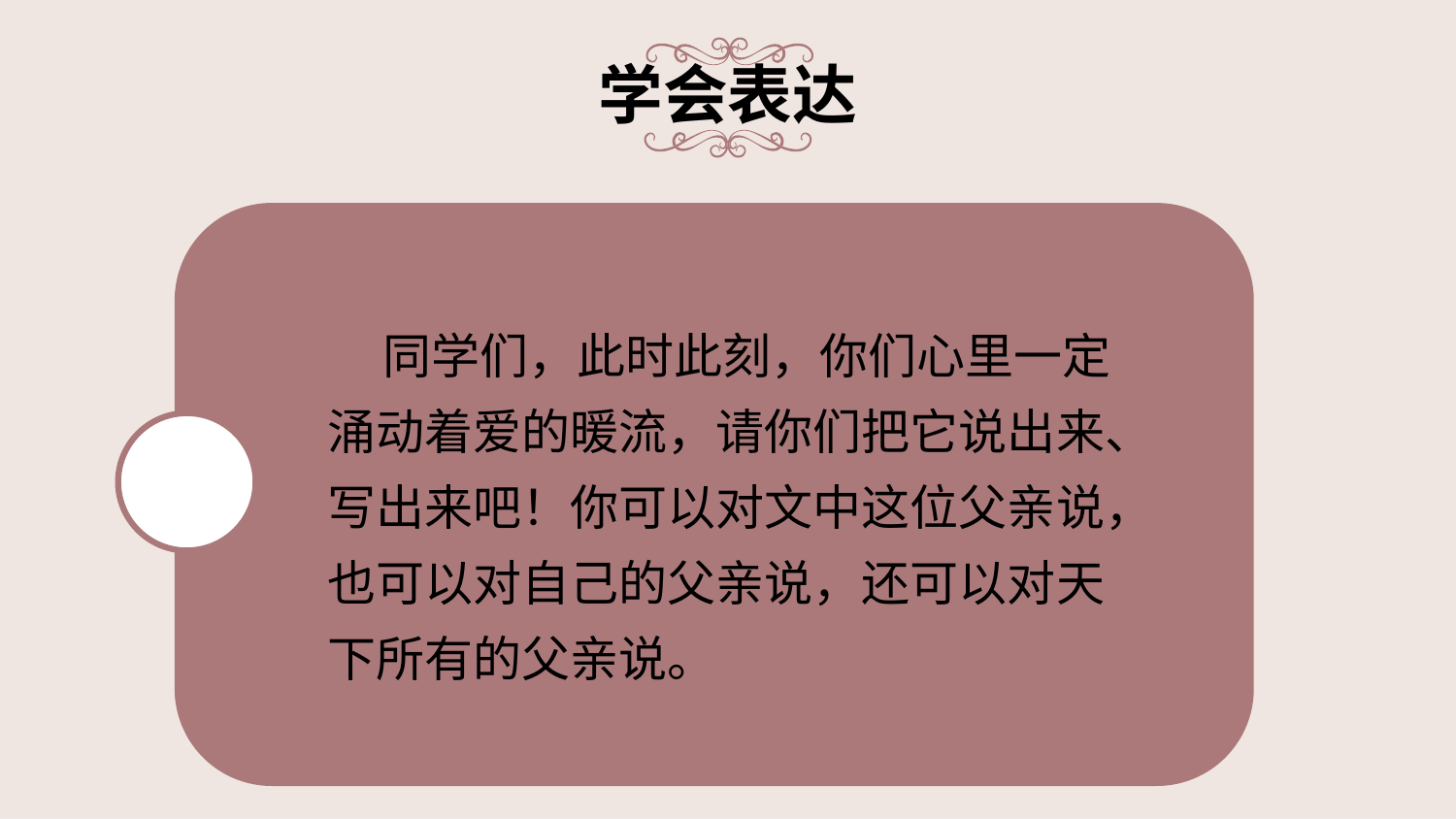

# 学会表达

    同学们，此时此刻，你们心里一定涌动着爱的暖流，请你们把它说出来、写出来吧！你可以对文中这位父亲说，也可以对自己的父亲说，还可以对天下所有的父亲说。
标题